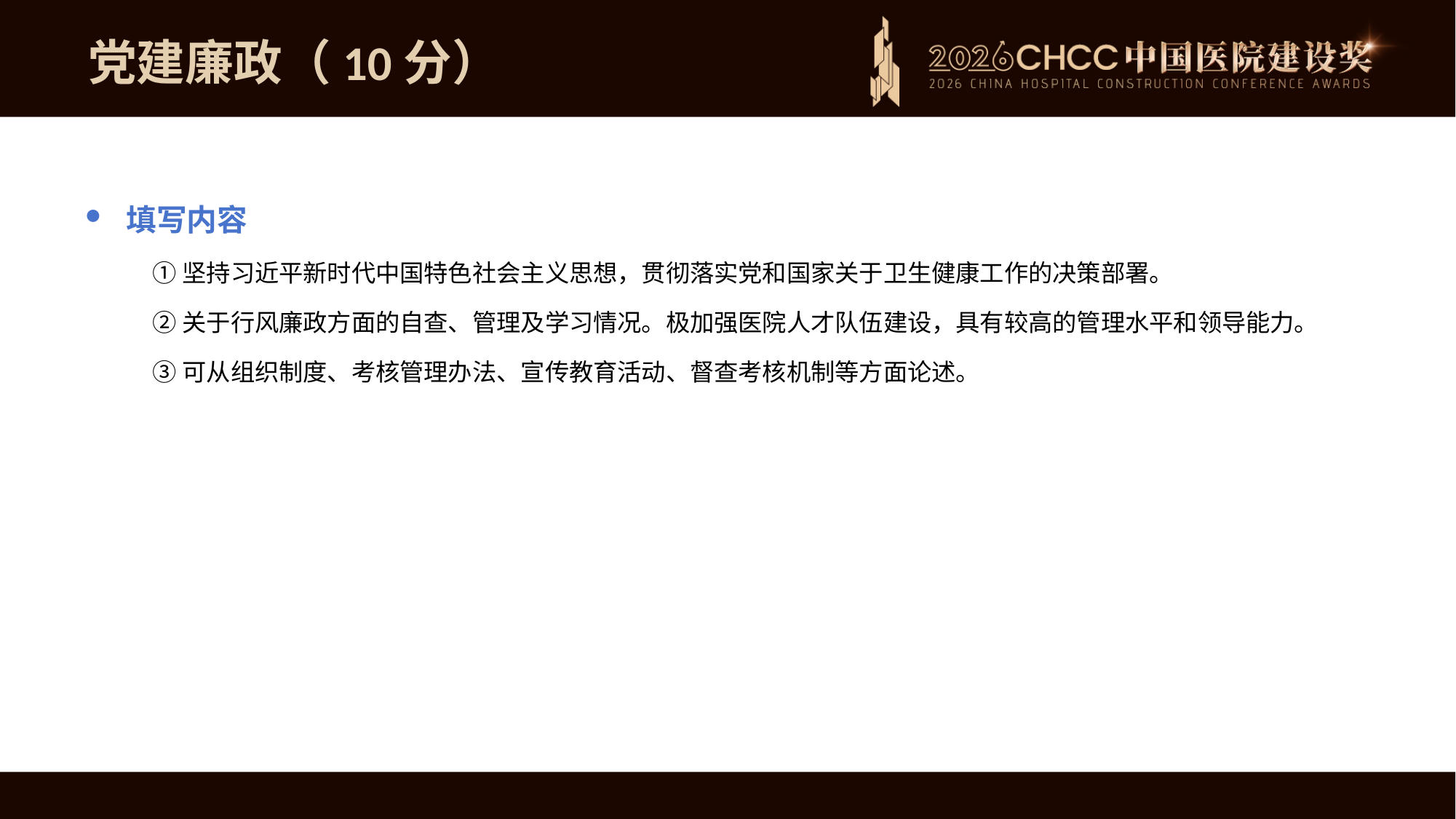

党建廉政（10分）
填写内容
①坚持习近平新时代中国特色社会主义思想，贯彻落实党和国家关于卫生健康工作的决策部署。
②关于行风廉政方面的自查、管理及学习情况。极加强医院人才队伍建设，具有较高的管理水平和领导能力。
③可从组织制度、考核管理办法、宣传教育活动、督查考核机制等方面论述。